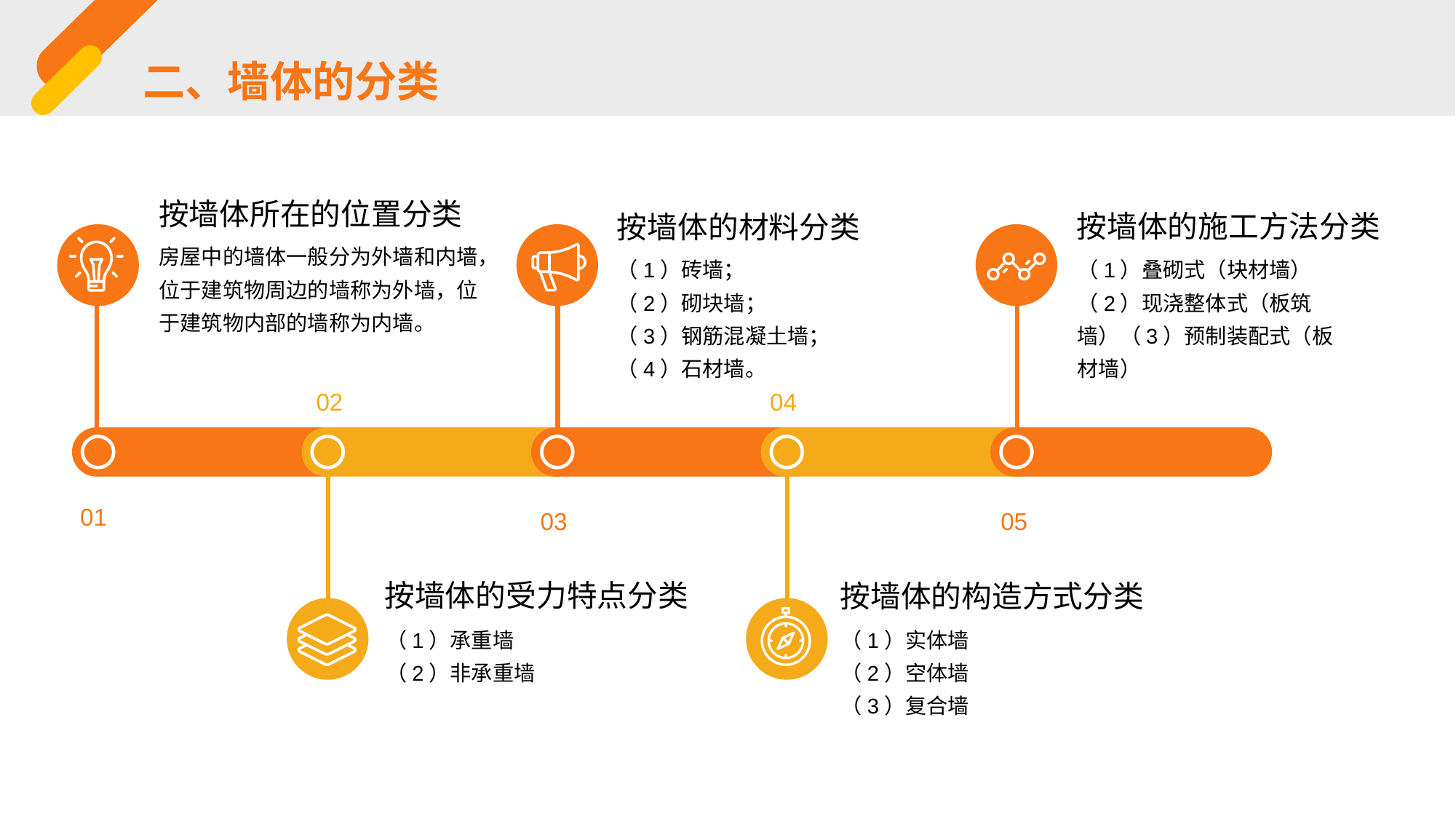

二、墙体的分类
按墙体所在的位置分类
按墙体的施工方法分类
按墙体的材料分类

房屋中的墙体一般分为外墙和内墙，位于建筑物周边的墙称为外墙，位于建筑物内部的墙称为内墙。

（1）叠砌式（块材墙）
（2）现浇整体式（板筑墙）（3）预制装配式（板材墙）
（1）砖墙；
（2）砌块墙；
（3）钢筋混凝土墙；
（4）石材墙。

02
04

01
03
05
按墙体的受力特点分类
按墙体的构造方式分类

（1）承重墙
（2）非承重墙
（1）实体墙
（2）空体墙
（3）复合墙